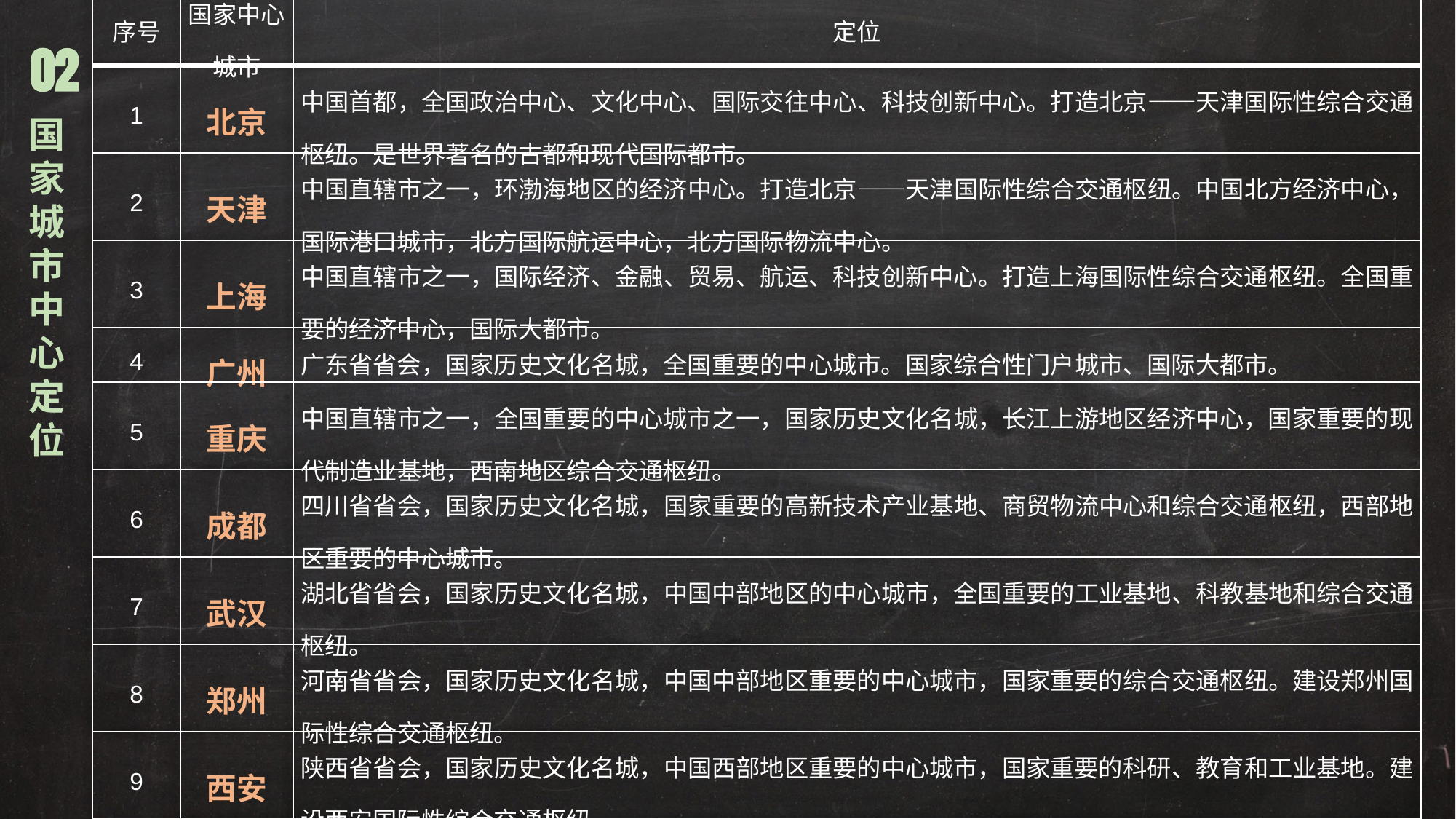

| 序号 | 国家中心城市 | 定位 |
| --- | --- | --- |
| 1 | 北京 | 中国首都，全国政治中心、文化中心、国际交往中心、科技创新中心。打造北京——天津国际性综合交通枢纽。是世界著名的古都和现代国际都市。 |
| 2 | 天津 | 中国直辖市之一，环渤海地区的经济中心。打造北京——天津国际性综合交通枢纽。中国北方经济中心，国际港口城市，北方国际航运中心，北方国际物流中心。 |
| 3 | 上海 | 中国直辖市之一，国际经济、金融、贸易、航运、科技创新中心。打造上海国际性综合交通枢纽。全国重要的经济中心，国际大都市。 |
| 4 | 广州 | 广东省省会，国家历史文化名城，全国重要的中心城市。国家综合性门户城市、国际大都市。 |
| 5 | 重庆 | 中国直辖市之一，全国重要的中心城市之一，国家历史文化名城，长江上游地区经济中心，国家重要的现代制造业基地，西南地区综合交通枢纽。 |
| 6 | 成都 | 四川省省会，国家历史文化名城，国家重要的高新技术产业基地、商贸物流中心和综合交通枢纽，西部地区重要的中心城市。 |
| 7 | 武汉 | 湖北省省会，国家历史文化名城，中国中部地区的中心城市，全国重要的工业基地、科教基地和综合交通枢纽。 |
| 8 | 郑州 | 河南省省会，国家历史文化名城，中国中部地区重要的中心城市，国家重要的综合交通枢纽。建设郑州国际性综合交通枢纽。 |
| 9 | 西安 | 陕西省省会，国家历史文化名城，中国西部地区重要的中心城市，国家重要的科研、教育和工业基地。建设西安国际性综合交通枢纽。 |
02
国家城市中心定位